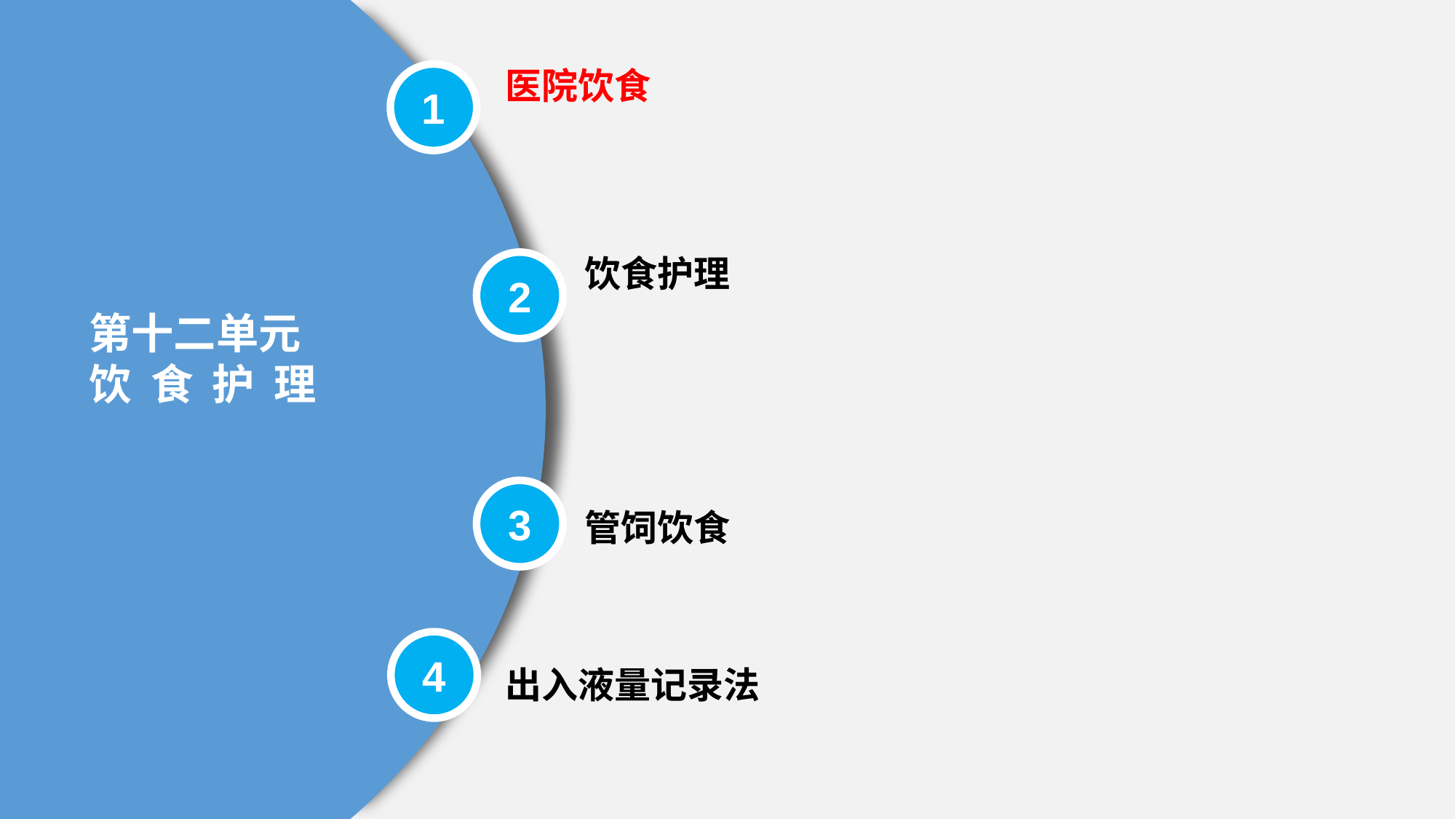

医院饮食
1
饮食护理
2
第十二单元
饮  食  护  理
3
管饲饮食
4
出入液量记录法